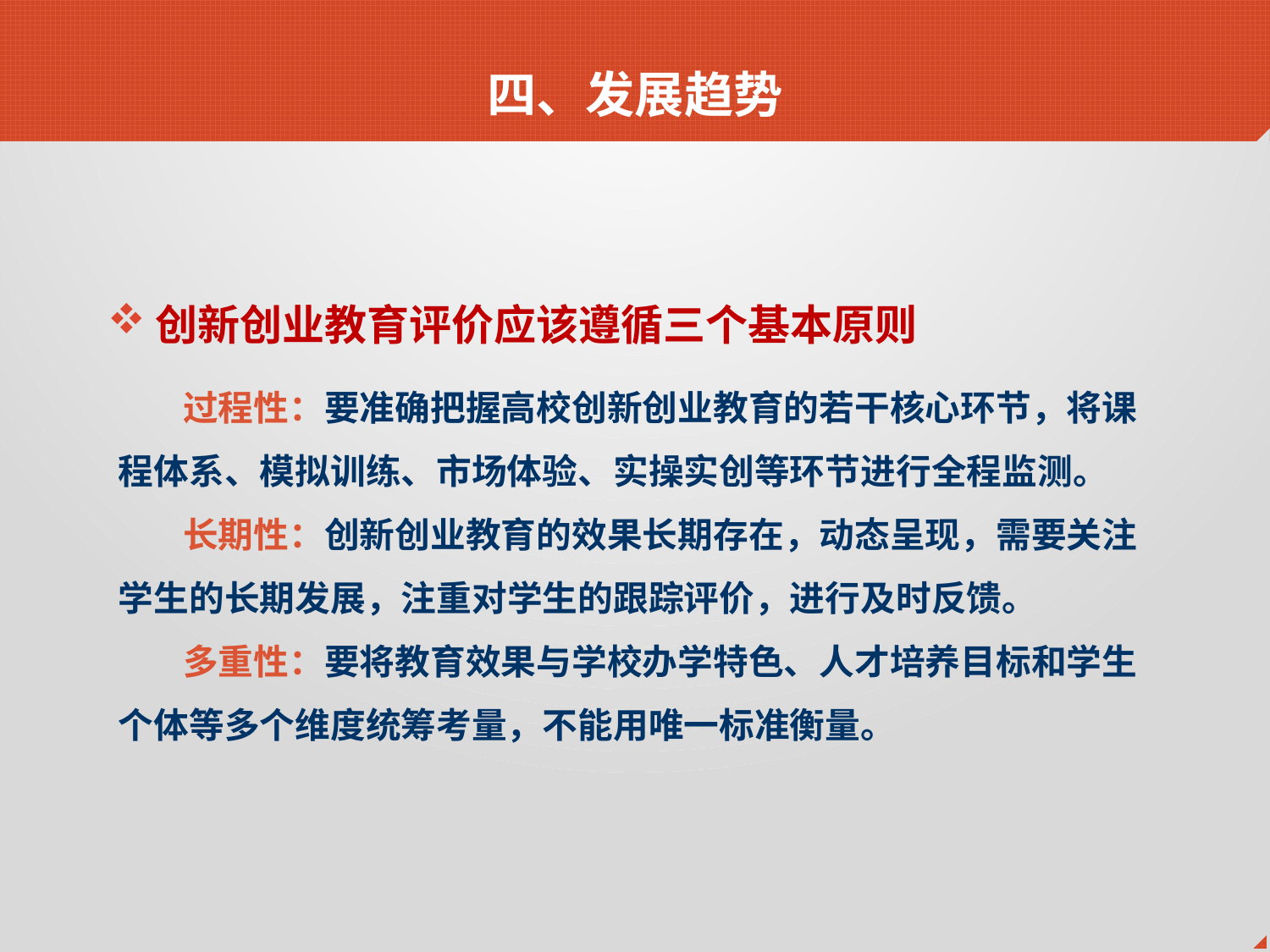

四、发展趋势
创新创业教育评价应该遵循三个基本原则
       过程性：要准确把握高校创新创业教育的若干核心环节，将课程体系、模拟训练、市场体验、实操实创等环节进行全程监测。
       长期性：创新创业教育的效果长期存在，动态呈现，需要关注学生的长期发展，注重对学生的跟踪评价，进行及时反馈。
       多重性：要将教育效果与学校办学特色、人才培养目标和学生个体等多个维度统筹考量，不能用唯一标准衡量。